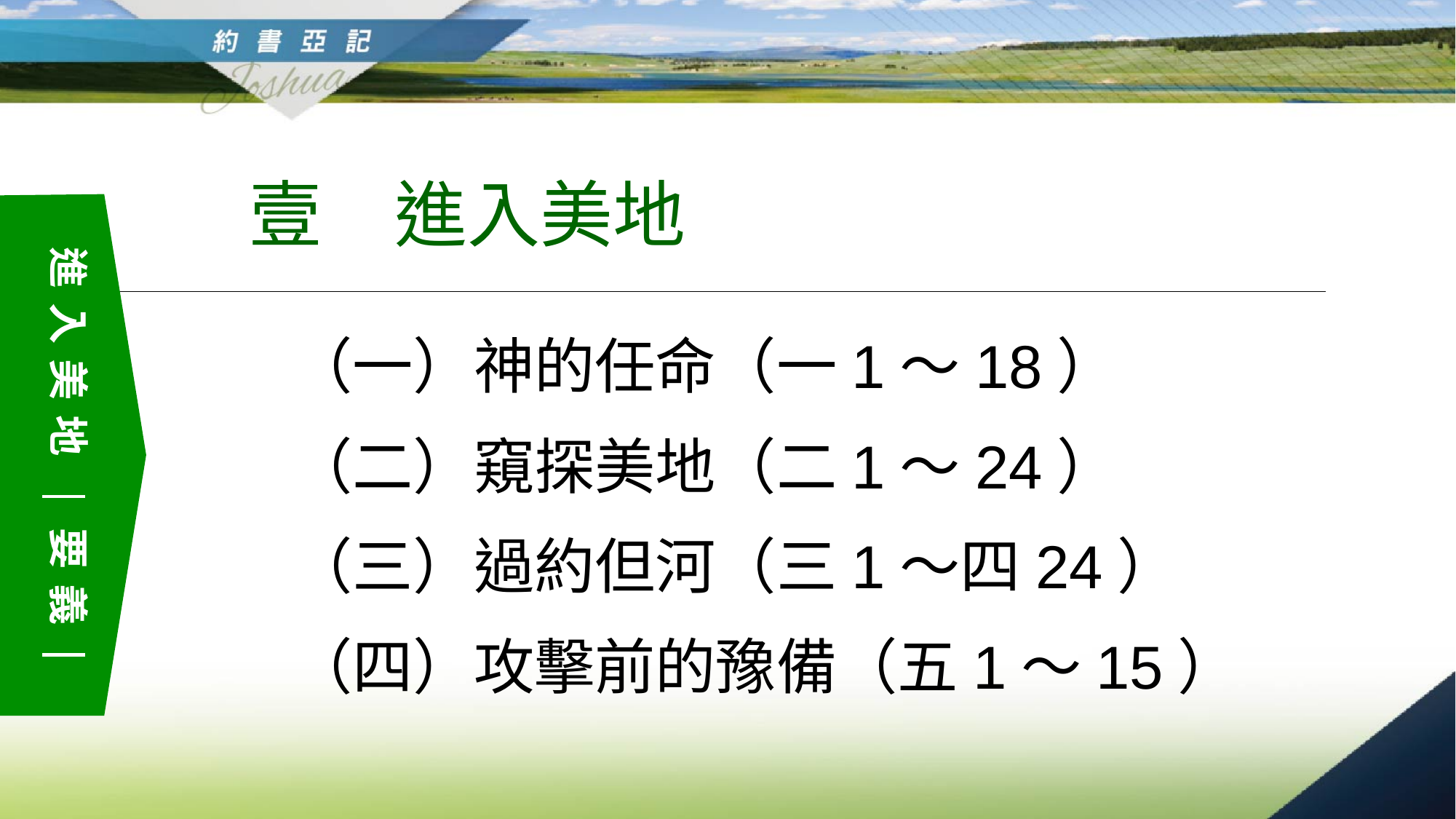

壹　進入美地

進入美地　要義
（一）神的任命（一1～18）
（二）窺探美地（二1～24）
（三）過約但河（三1～四24）
（四）攻擊前的豫備（五1～15）